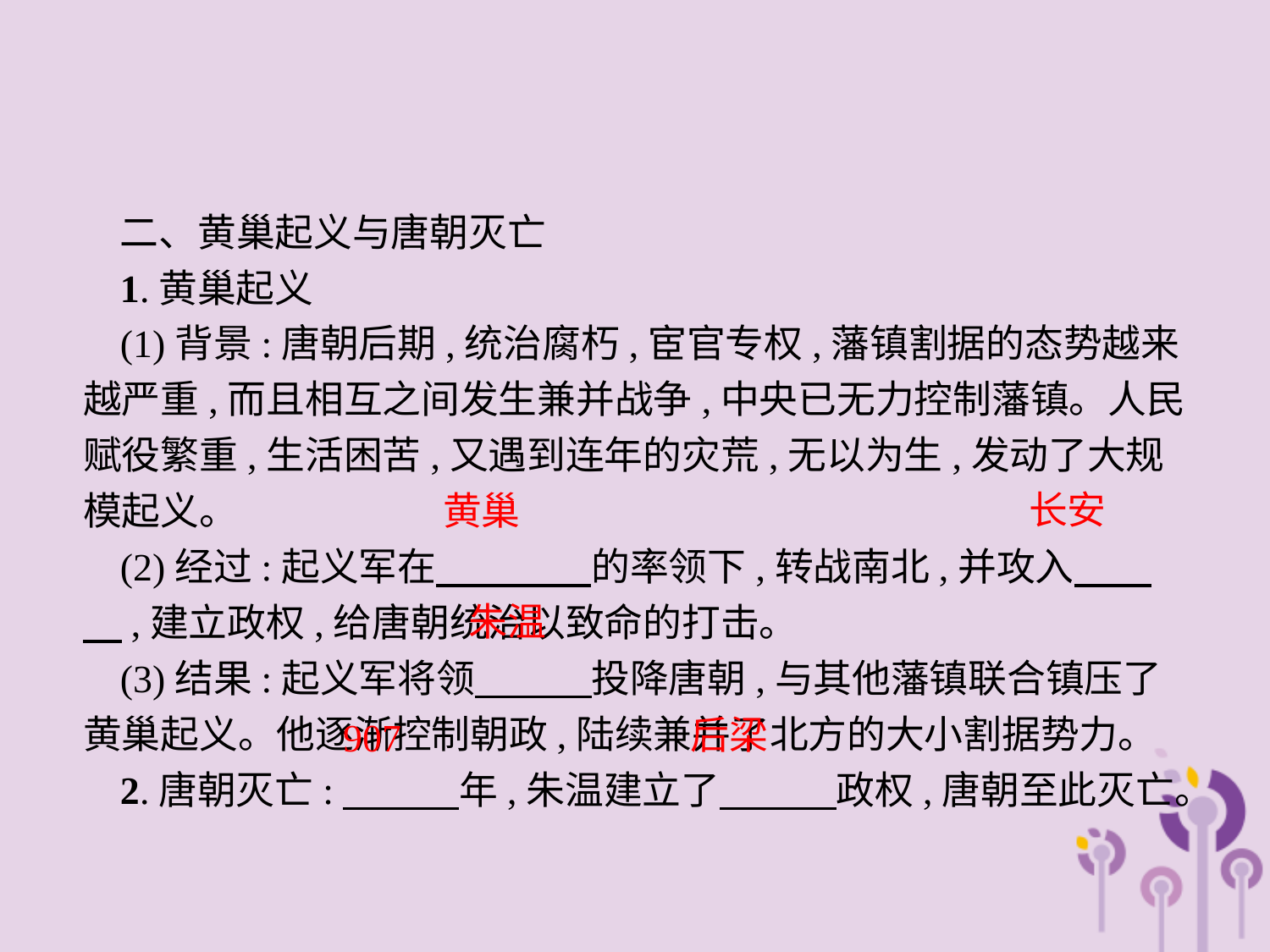

二、黄巢起义与唐朝灭亡
1.黄巢起义
(1)背景:唐朝后期,统治腐朽,宦官专权,藩镇割据的态势越来越严重,而且相互之间发生兼并战争,中央已无力控制藩镇。人民赋役繁重,生活困苦,又遇到连年的灾荒,无以为生,发动了大规模起义。
(2)经过:起义军在　　　　的率领下,转战南北,并攻入　　　,建立政权,给唐朝统治以致命的打击。
(3)结果:起义军将领　　　投降唐朝,与其他藩镇联合镇压了黄巢起义。他逐渐控制朝政,陆续兼并了北方的大小割据势力。
2.唐朝灭亡:　　　年,朱温建立了　　　政权,唐朝至此灭亡。
长安
黄巢
朱温
后梁
907